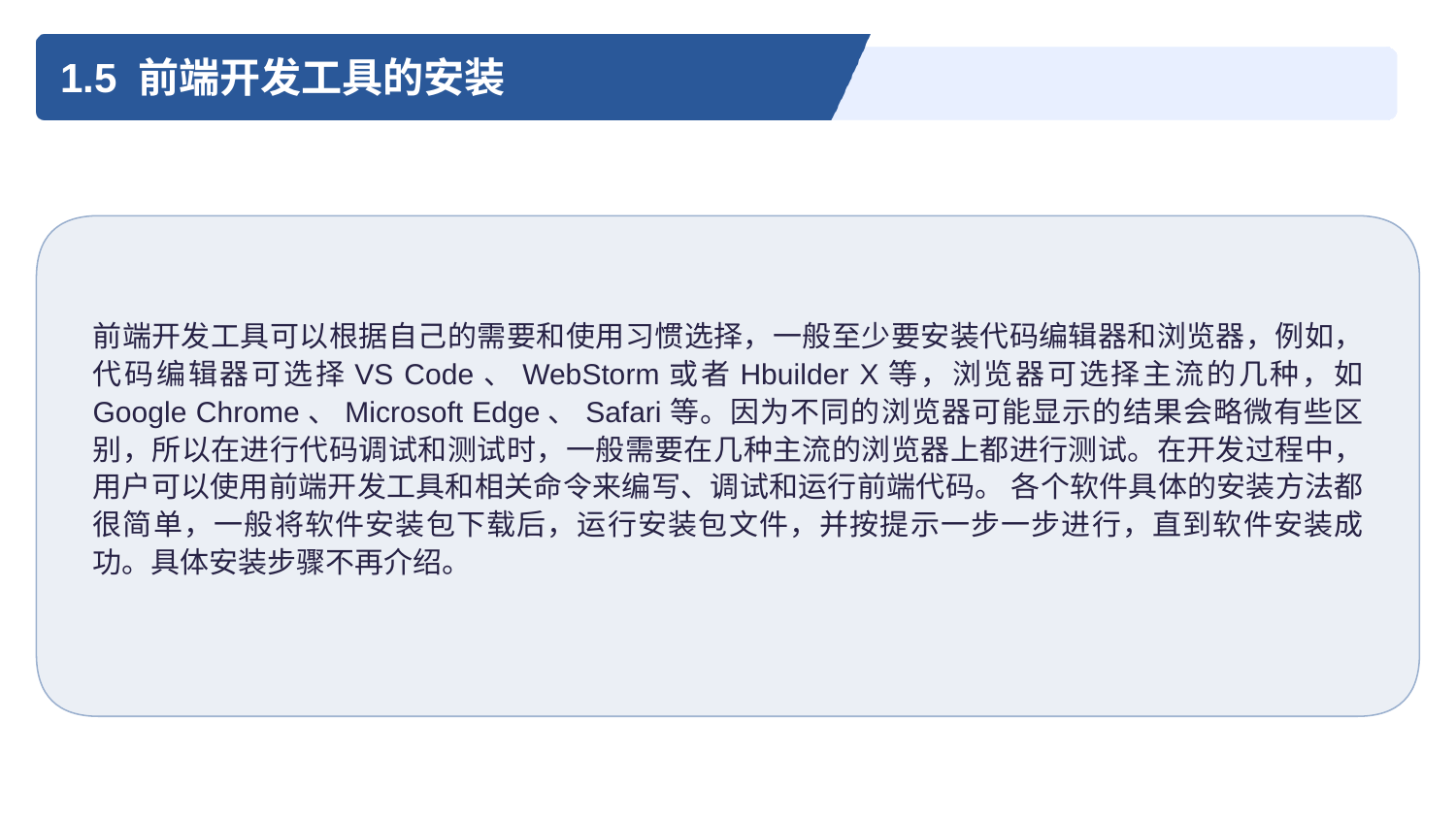

1.5 前端开发工具的安装

前端开发工具可以根据自己的需要和使用习惯选择，一般至少要安装代码编辑器和浏览器，例如，代码编辑器可选择VS Code、WebStorm或者Hbuilder X等，浏览器可选择主流的几种，如 Google Chrome、Microsoft Edge、Safari等。因为不同的浏览器可能显示的结果会略微有些区别，所以在进行代码调试和测试时，一般需要在几种主流的浏览器上都进行测试。在开发过程中，用户可以使用前端开发工具和相关命令来编写、调试和运行前端代码。 各个软件具体的安装方法都很简单，一般将软件安装包下载后，运行安装包文件，并按提示一步一步进行，直到软件安装成功。具体安装步骤不再介绍。